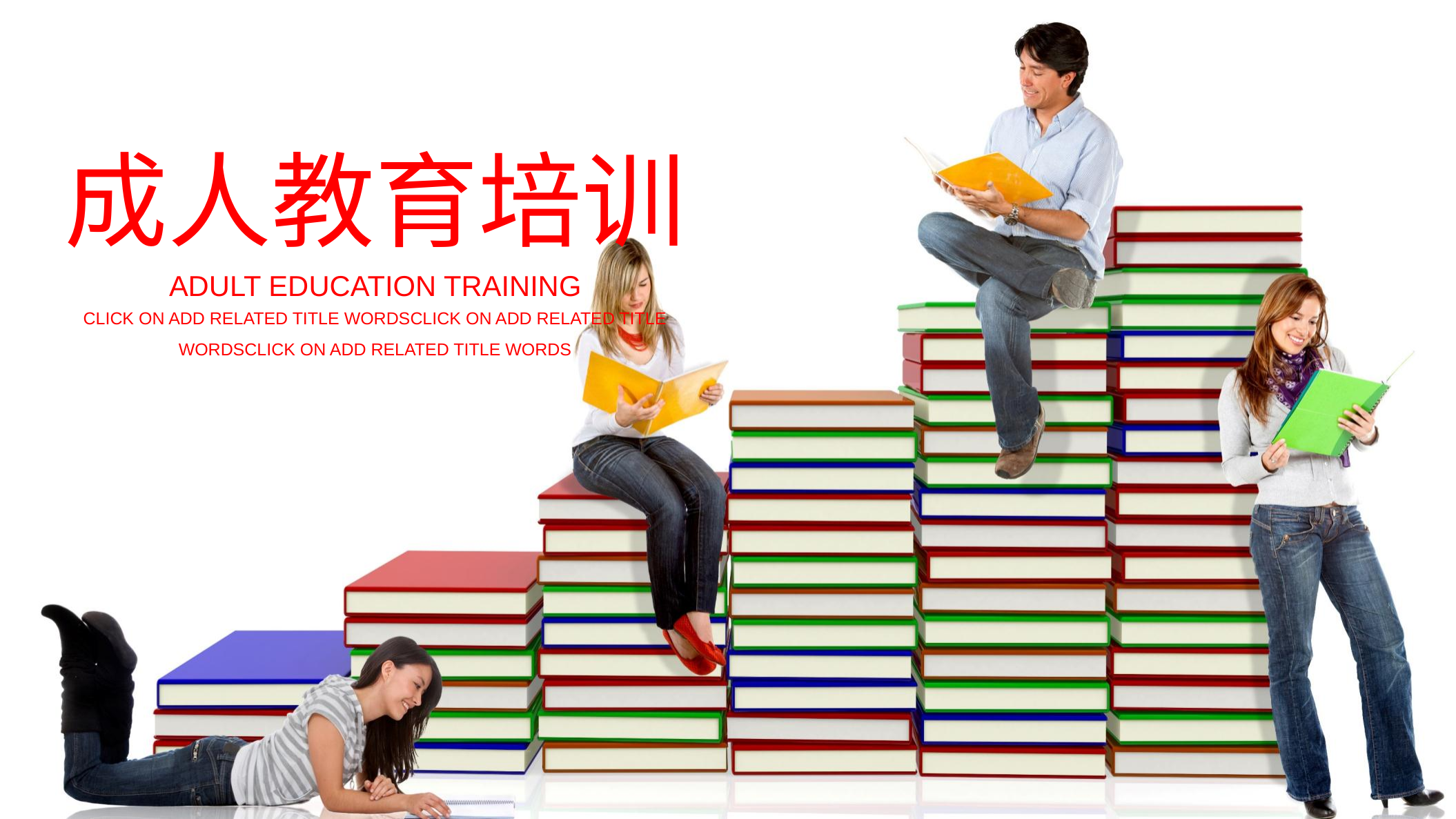

成人教育培训
ADULT EDUCATION TRAINING
Click on add related title wordsClick on add related title wordsClick on add related title words